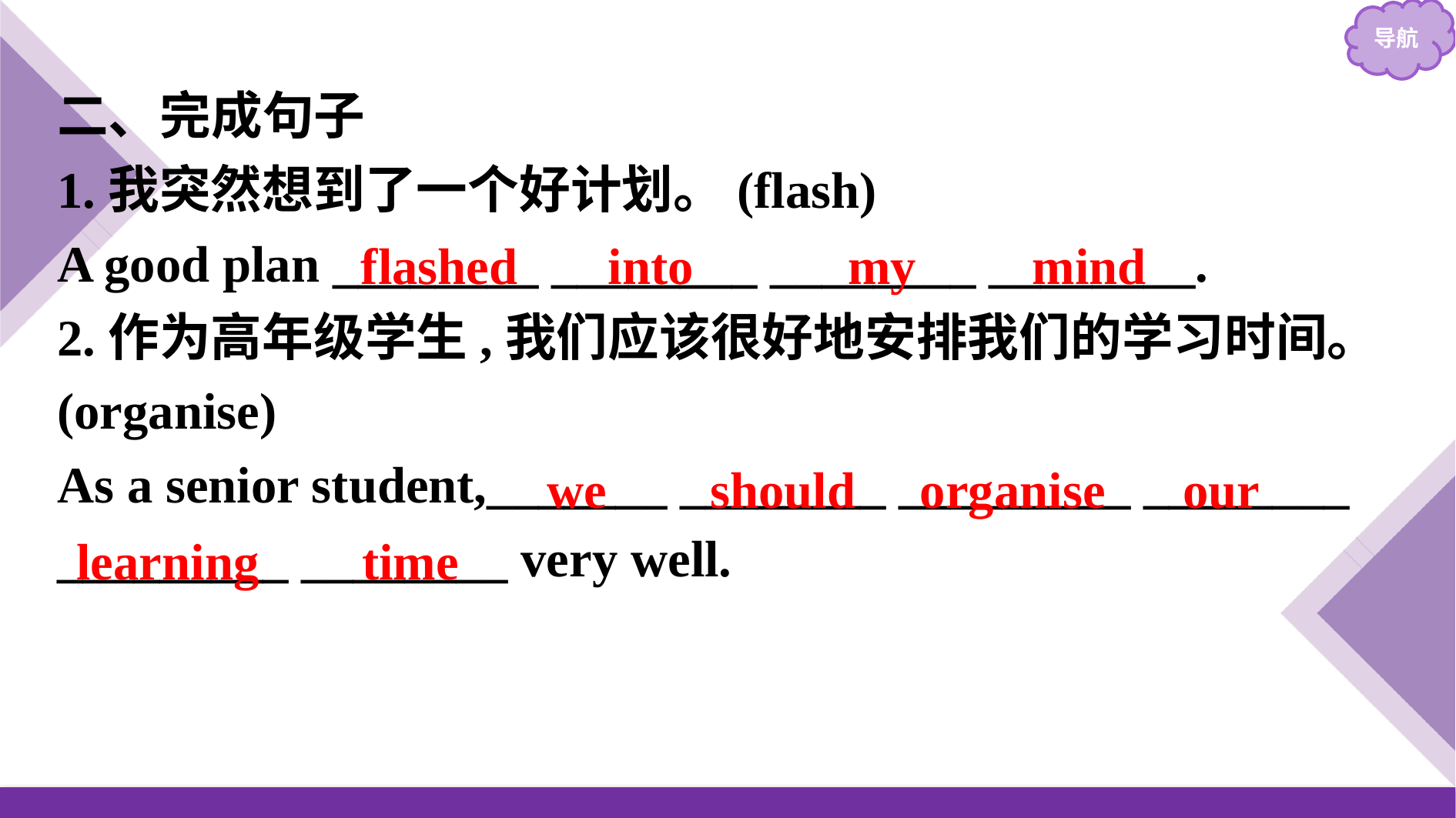

二、完成句子
1.我突然想到了一个好计划。(flash)
A good plan ________ ________ ________ ________.
2.作为高年级学生,我们应该很好地安排我们的学习时间。(organise)
As a senior student,_______ ________ _________ ________ _________ ________ very well.
flashed       into            my         mind
we        should     organise      our
learning        time